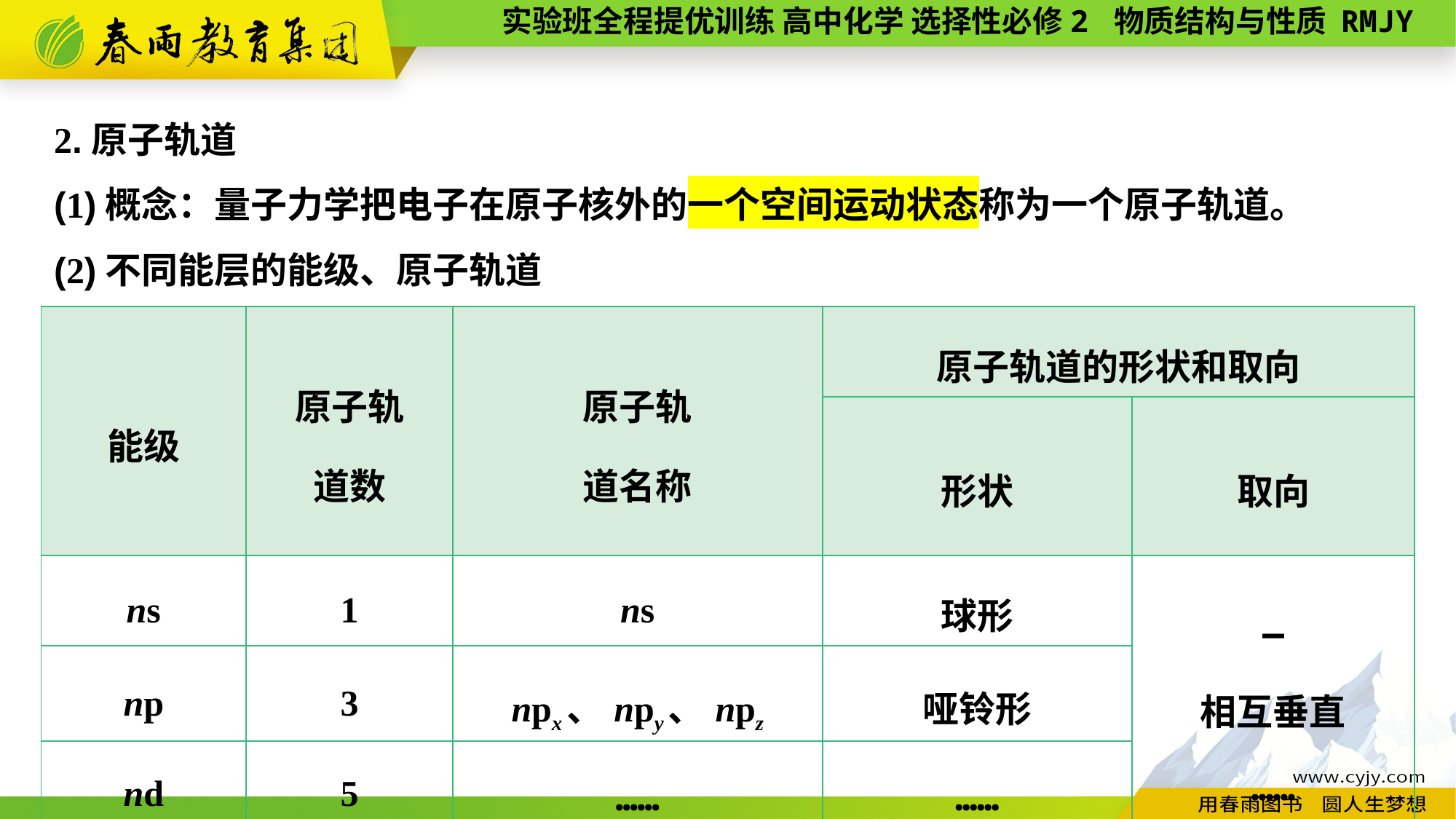

2.原子轨道
(1)概念：量子力学把电子在原子核外的一个空间运动状态称为一个原子轨道。
(2)不同能层的能级、原子轨道
| 能级 | 原子轨 道数 | 原子轨 道名称 | 原子轨道的形状和取向 |  |
| --- | --- | --- | --- | --- |
|  |  |  | 形状 | 取向 |
| ns | 1 | ns | 球形 | — 相互垂直 …… …… |
| np | 3 | npx、npy、npz | 哑铃形 |  |
| nd | 5 | …… | …… |  |
| nf | 7 | …… | …… |  |
| …… | …… | …… | …… | …… |